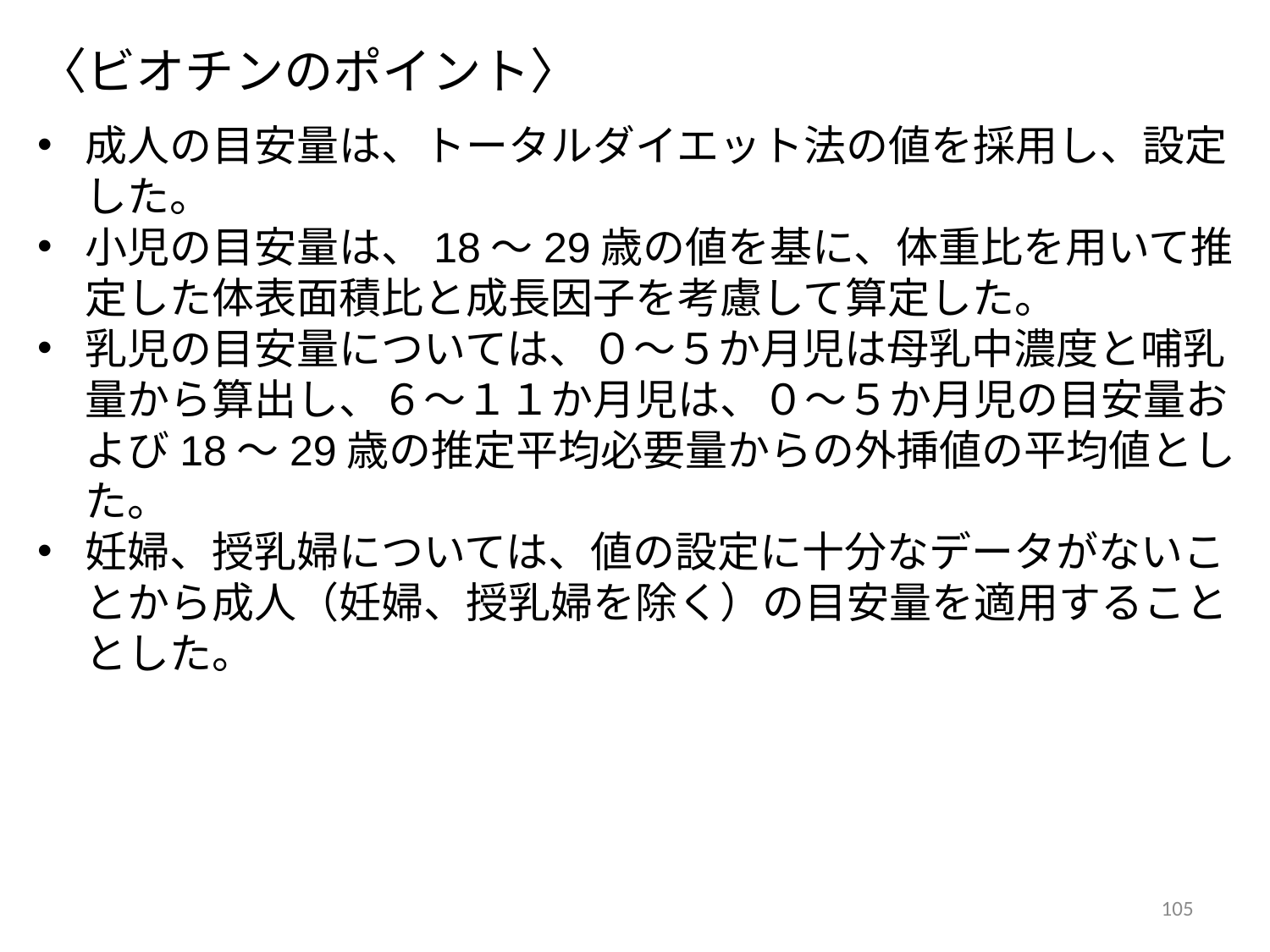

〈ビオチンのポイント〉
成人の目安量は、トータルダイエット法の値を採用し、設定した。
小児の目安量は、18～29歳の値を基に、体重比を用いて推定した体表面積比と成長因子を考慮して算定した。
乳児の目安量については、０～５か月児は母乳中濃度と哺乳量から算出し、６～１１か月児は、０～５か月児の目安量および18～29歳の推定平均必要量からの外挿値の平均値とした。
妊婦、授乳婦については、値の設定に十分なデータがないことから成人（妊婦、授乳婦を除く）の目安量を適用することとした。

105